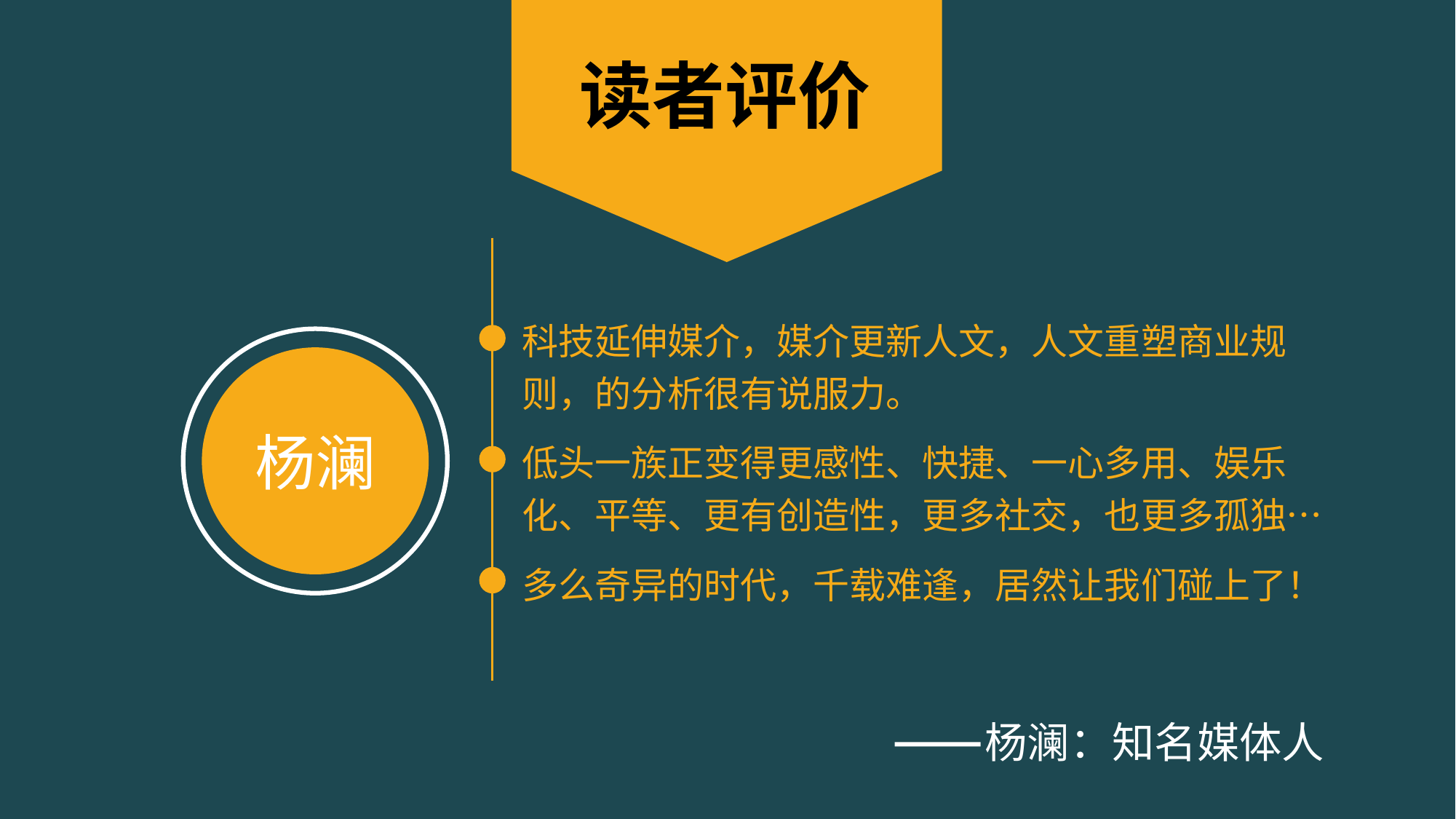

读者评价

科技延伸媒介，媒介更新人文，人文重塑商业规
则，的分析很有说服力。

杨澜
低头一族正变得更感性、快捷、一心多用、娱乐
化、平等、更有创造性，更多社交，也更多孤独…
多么奇异的时代，千载难逢，居然让我们碰上了！
杨澜：知名媒体人